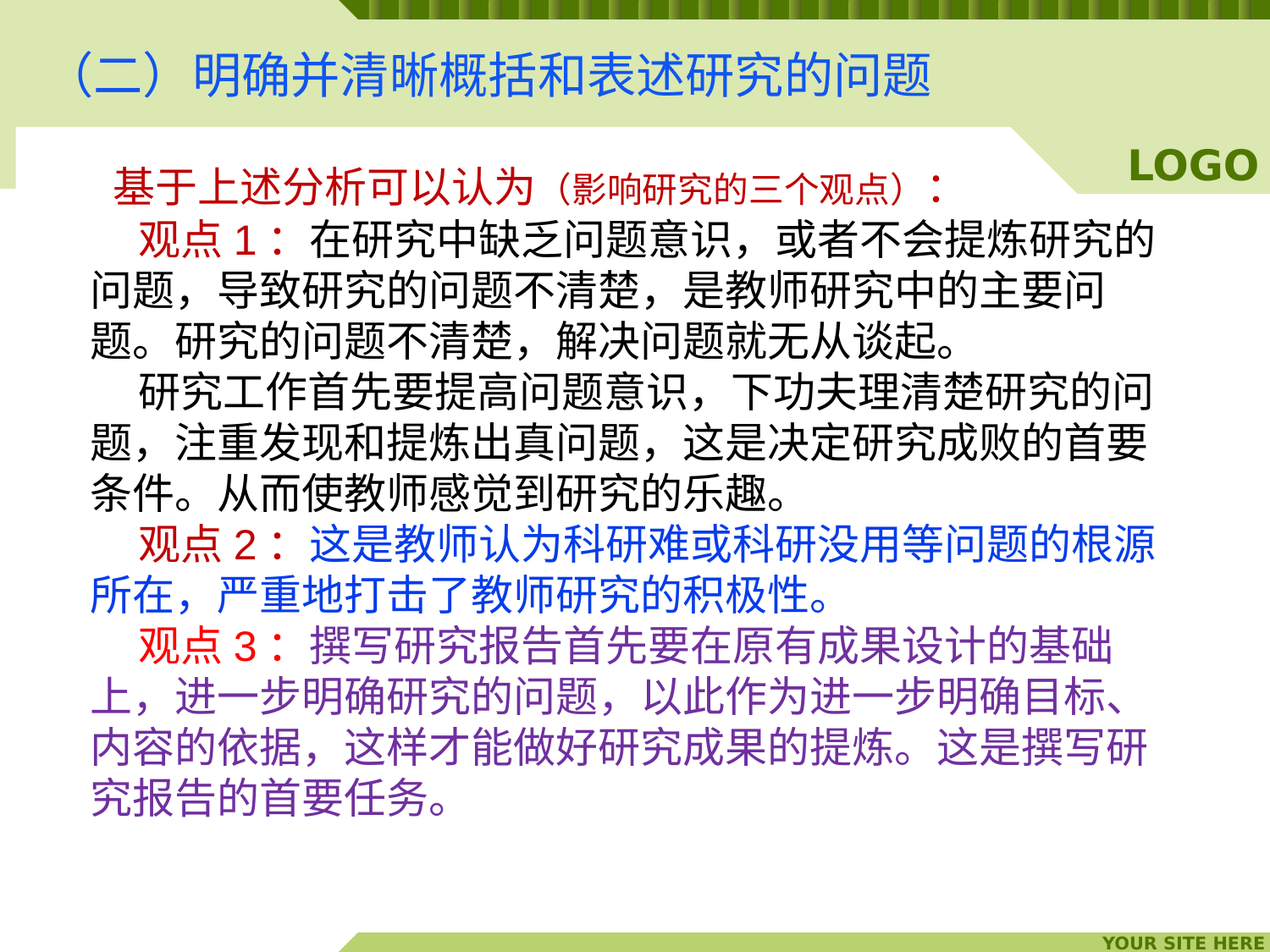

# （二）明确并清晰概括和表述研究的问题

 基于上述分析可以认为（影响研究的三个观点）：
    观点1：在研究中缺乏问题意识，或者不会提炼研究的问题，导致研究的问题不清楚，是教师研究中的主要问题。研究的问题不清楚，解决问题就无从谈起。
    研究工作首先要提高问题意识，下功夫理清楚研究的问题，注重发现和提炼出真问题，这是决定研究成败的首要条件。从而使教师感觉到研究的乐趣。
    观点2：这是教师认为科研难或科研没用等问题的根源所在，严重地打击了教师研究的积极性。
    观点3：撰写研究报告首先要在原有成果设计的基础上，进一步明确研究的问题，以此作为进一步明确目标、内容的依据，这样才能做好研究成果的提炼。这是撰写研究报告的首要任务。